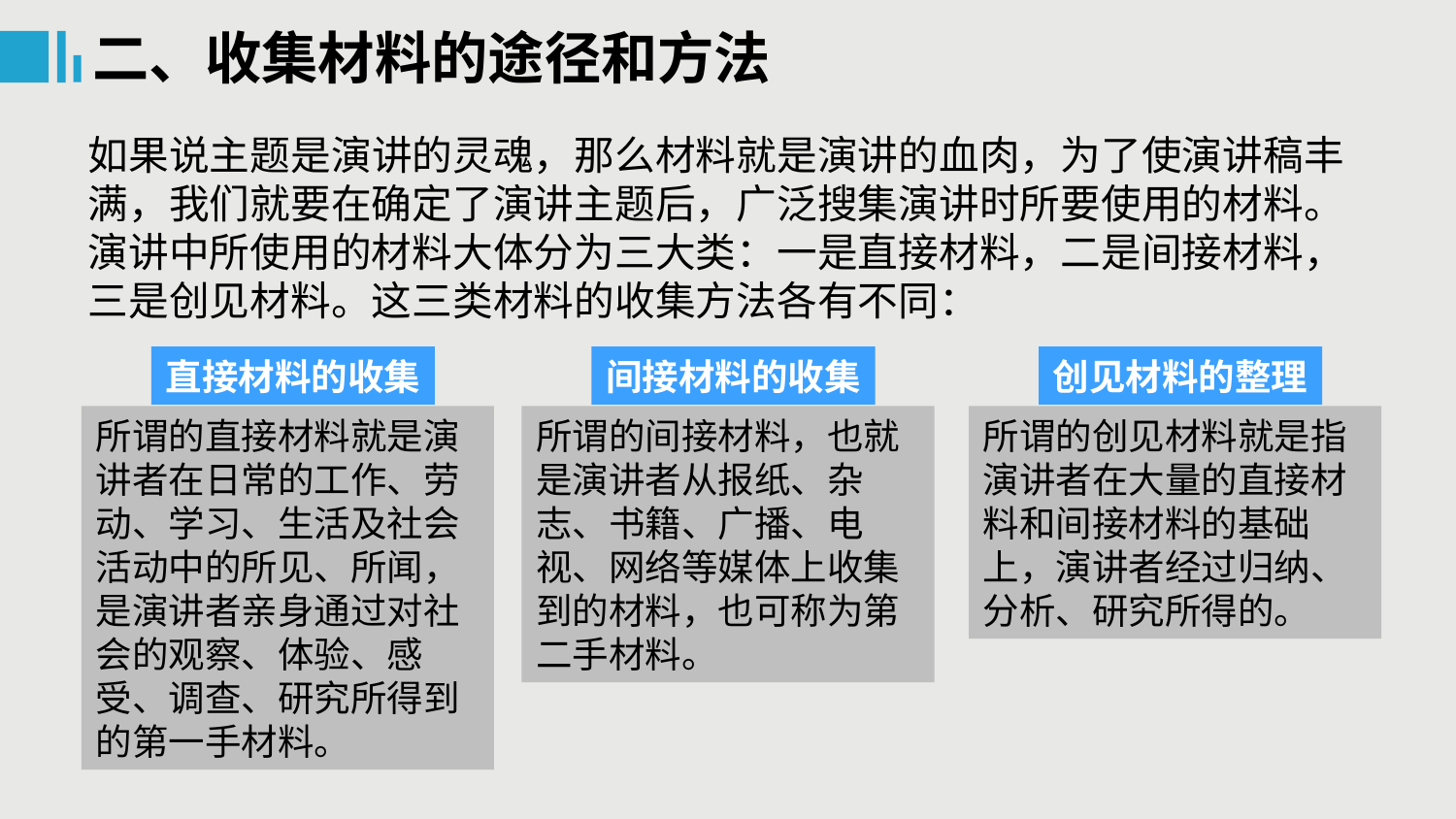

二、收集材料的途径和方法

如果说主题是演讲的灵魂，那么材料就是演讲的血肉，为了使演讲稿丰满，我们就要在确定了演讲主题后，广泛搜集演讲时所要使用的材料。
演讲中所使用的材料大体分为三大类：一是直接材料，二是间接材料，三是创见材料。这三类材料的收集方法各有不同：
直接材料的收集
间接材料的收集
创见材料的整理
所谓的直接材料就是演讲者在日常的工作、劳动、学习、生活及社会活动中的所见、所闻，是演讲者亲身通过对社会的观察、体验、感受、调查、研究所得到的第一手材料。
所谓的间接材料，也就是演讲者从报纸、杂志、书籍、广播、电视、网络等媒体上收集到的材料，也可称为第二手材料。
所谓的创见材料就是指演讲者在大量的直接材料和间接材料的基础上，演讲者经过归纳、分析、研究所得的。